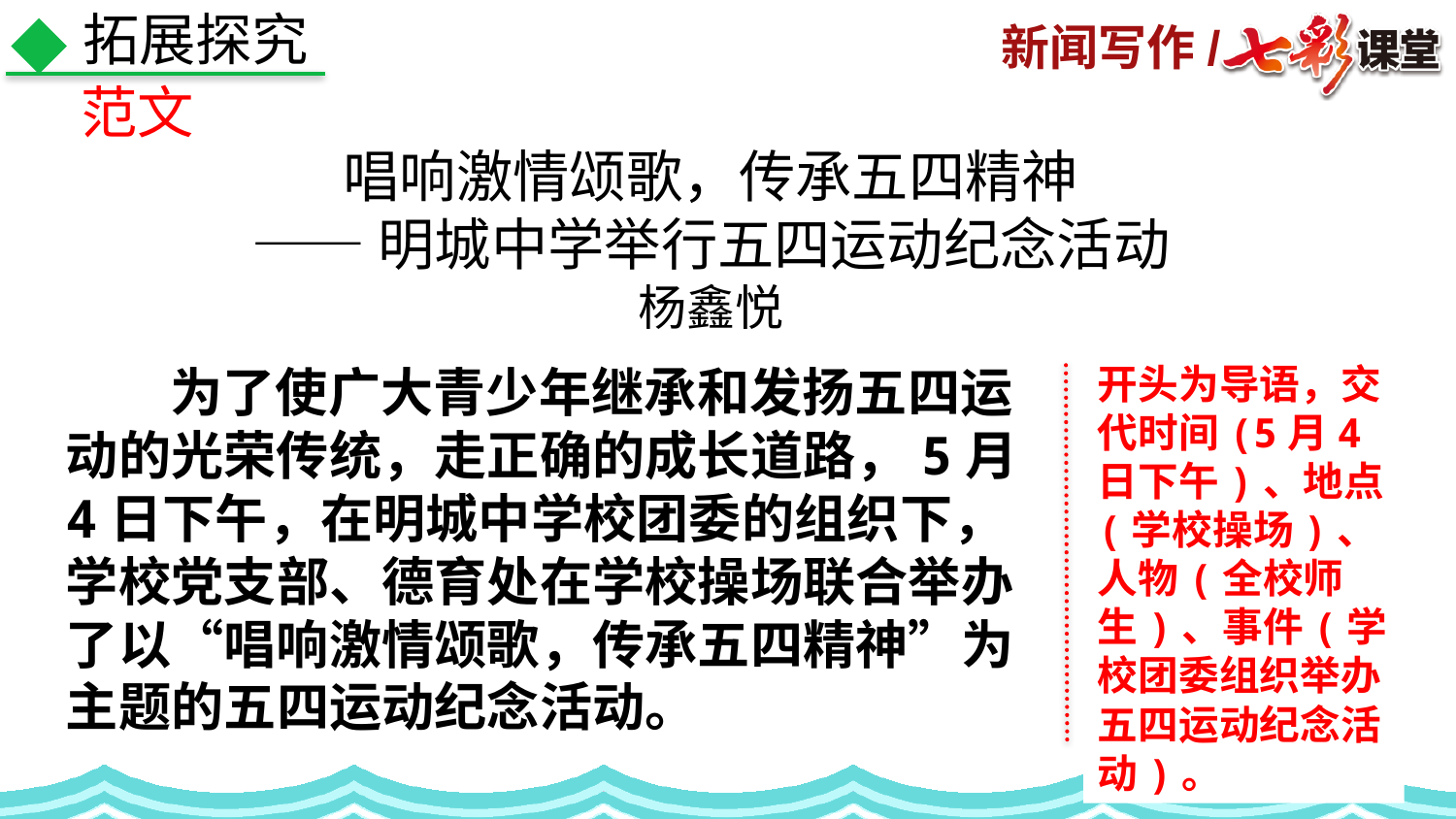

拓展探究

范文
唱响激情颂歌，传承五四精神
——明城中学举行五四运动纪念活动
杨鑫悦
 为了使广大青少年继承和发扬五四运动的光荣传统，走正确的成长道路，5月4日下午，在明城中学校团委的组织下，学校党支部、德育处在学校操场联合举办了以“唱响激情颂歌，传承五四精神”为主题的五四运动纪念活动。
开头为导语，交代时间(5月4日下午)、地点(学校操场)、人物(全校师生)、事件(学校团委组织举办五四运动纪念活动)。